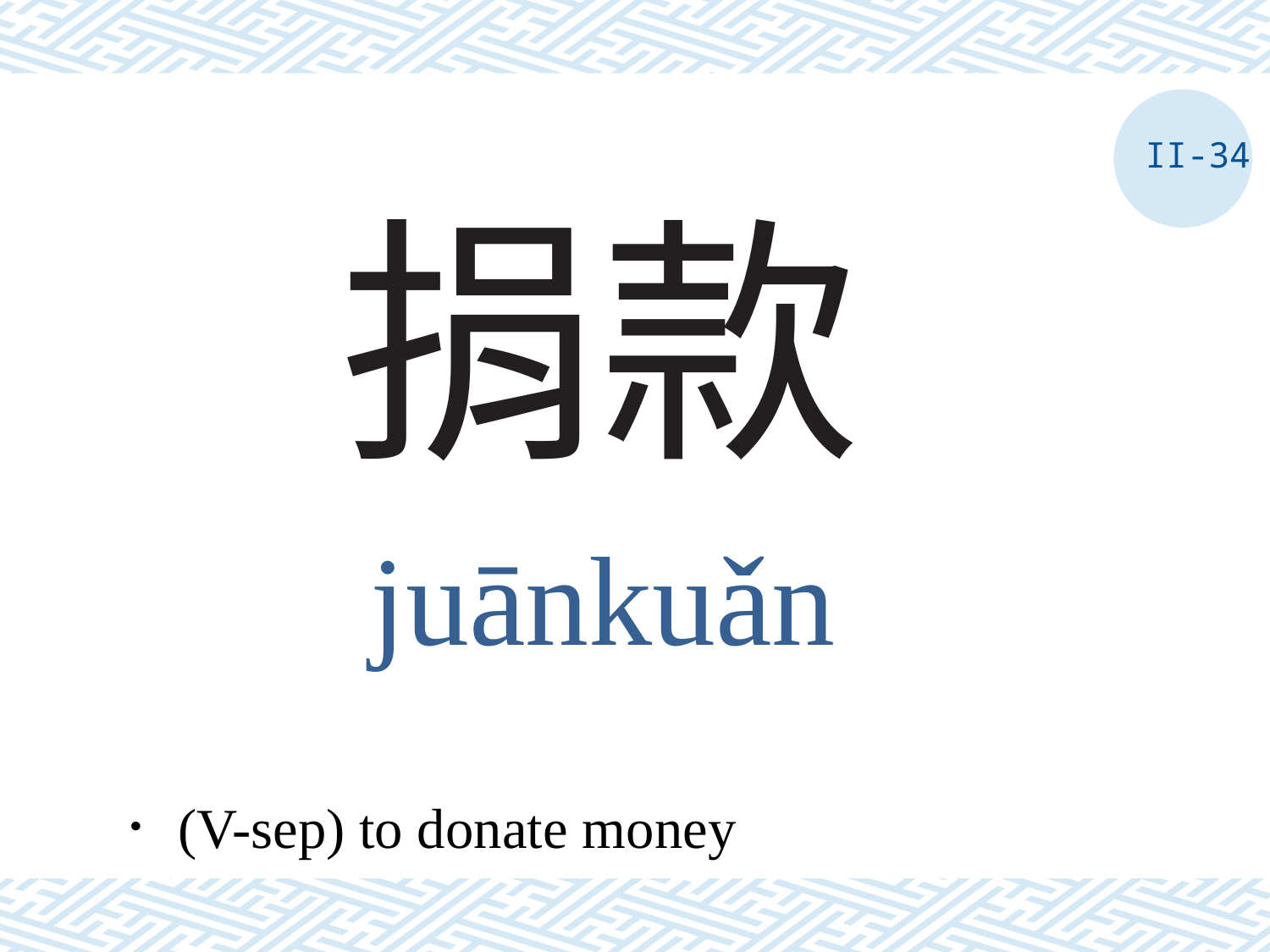

II-34

# 捐款
juānkuǎn
．(V-sep) to donate money